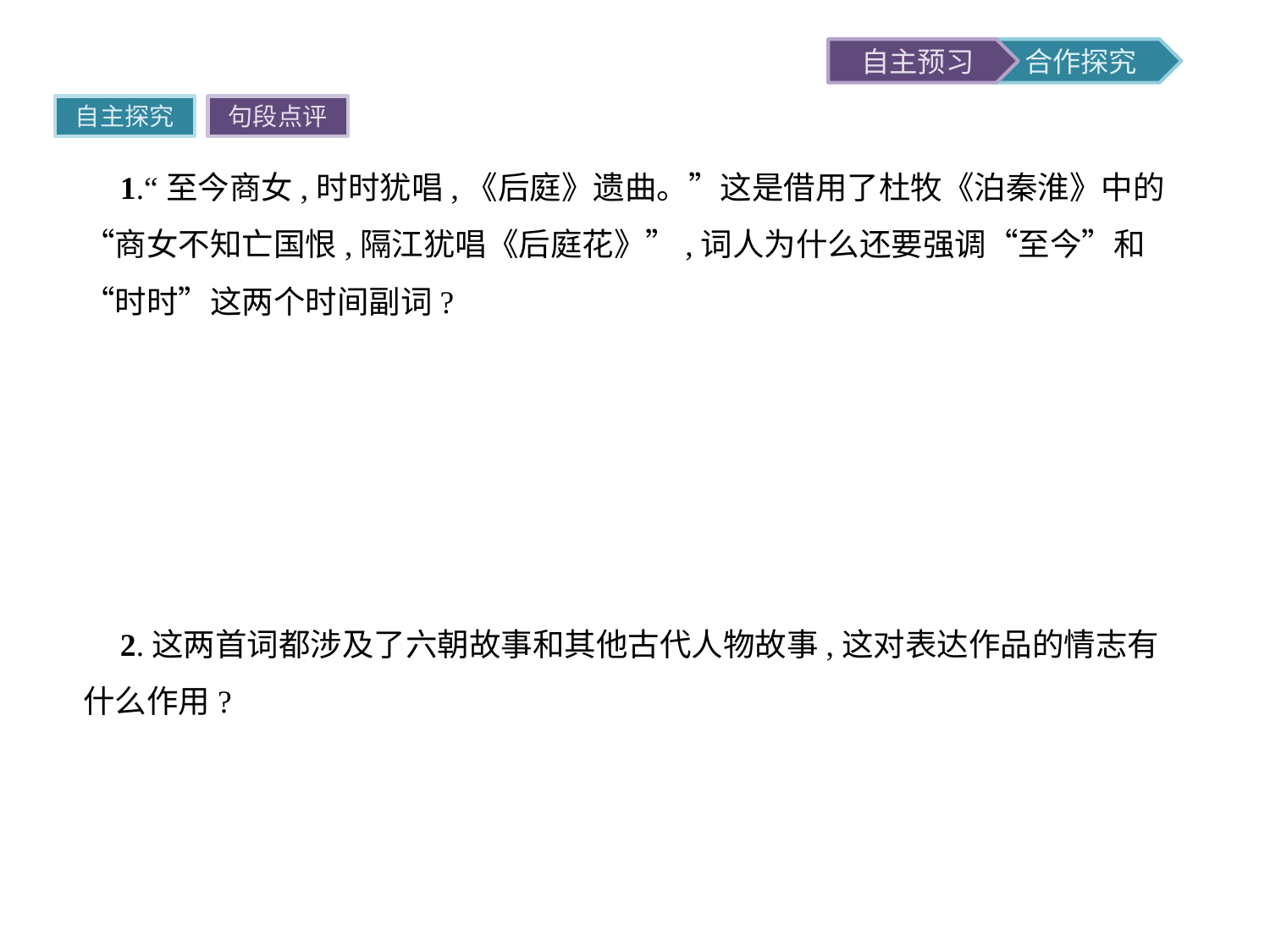

自主探究
句段点评
1.“至今商女,时时犹唱,《后庭》遗曲。”这是借用了杜牧《泊秦淮》中的“商女不知亡国恨,隔江犹唱《后庭花》”,词人为什么还要强调“至今”和“时时”这两个时间副词?
提示:从杜牧生活的唐末到王安石生活的宋初有如此长的一段时间,但这种繁华竞逐的生活依然不变。在这里之所以要强调“至今”和“时时”,就是为了让统治者有所警醒,让悲剧不再重演!所以,从这里我们可以看出词人并不希望只是对历史空泛地感叹,而是要从政治上加以改革,吸取历史的教训,避免重蹈覆辙。这不是一般文人的见解,而是政治家的见解!
2.这两首词都涉及了六朝故事和其他古代人物故事,这对表达作品的情志有什么作用?
提示:这些六朝故事和其他古代人物故事既使词的语言更加精练,又增加了内容的丰富性,增加了表达的生动性和含蓄性,收到了言简意赅、耐人寻味的效果,增强了作品的表现力和感染力。